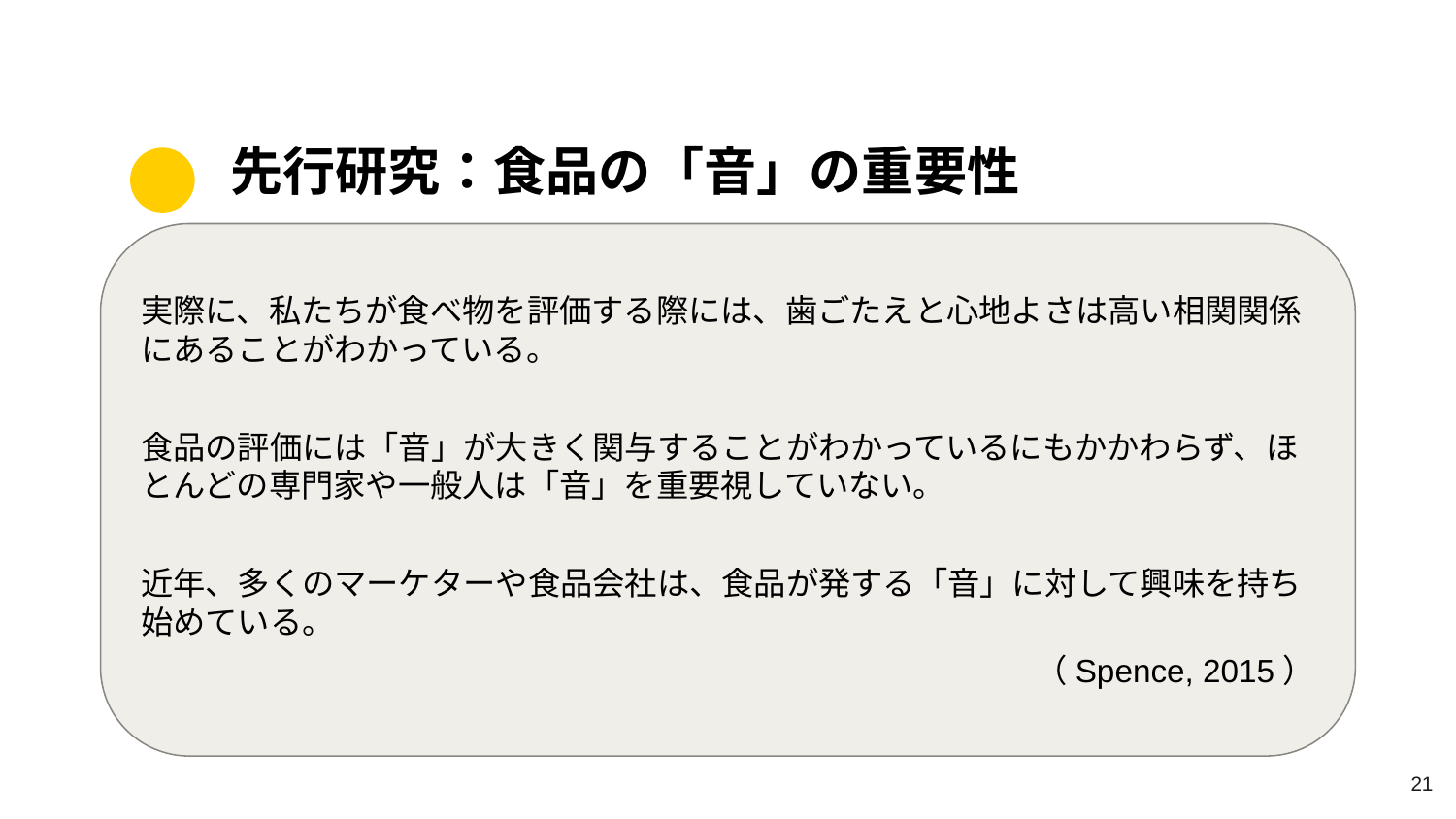

# 先行研究：食品の「音」の重要性
実際に、私たちが食べ物を評価する際には、歯ごたえと心地よさは高い相関関係にあることがわかっている。

食品の評価には「音」が大きく関与することがわかっているにもかかわらず、ほとんどの専門家や一般人は「音」を重要視していない。

近年、多くのマーケターや食品会社は、食品が発する「音」に対して興味を持ち始めている。
　　　　　　　　　　　　　　　　　　　　（Spence, 2015）
21